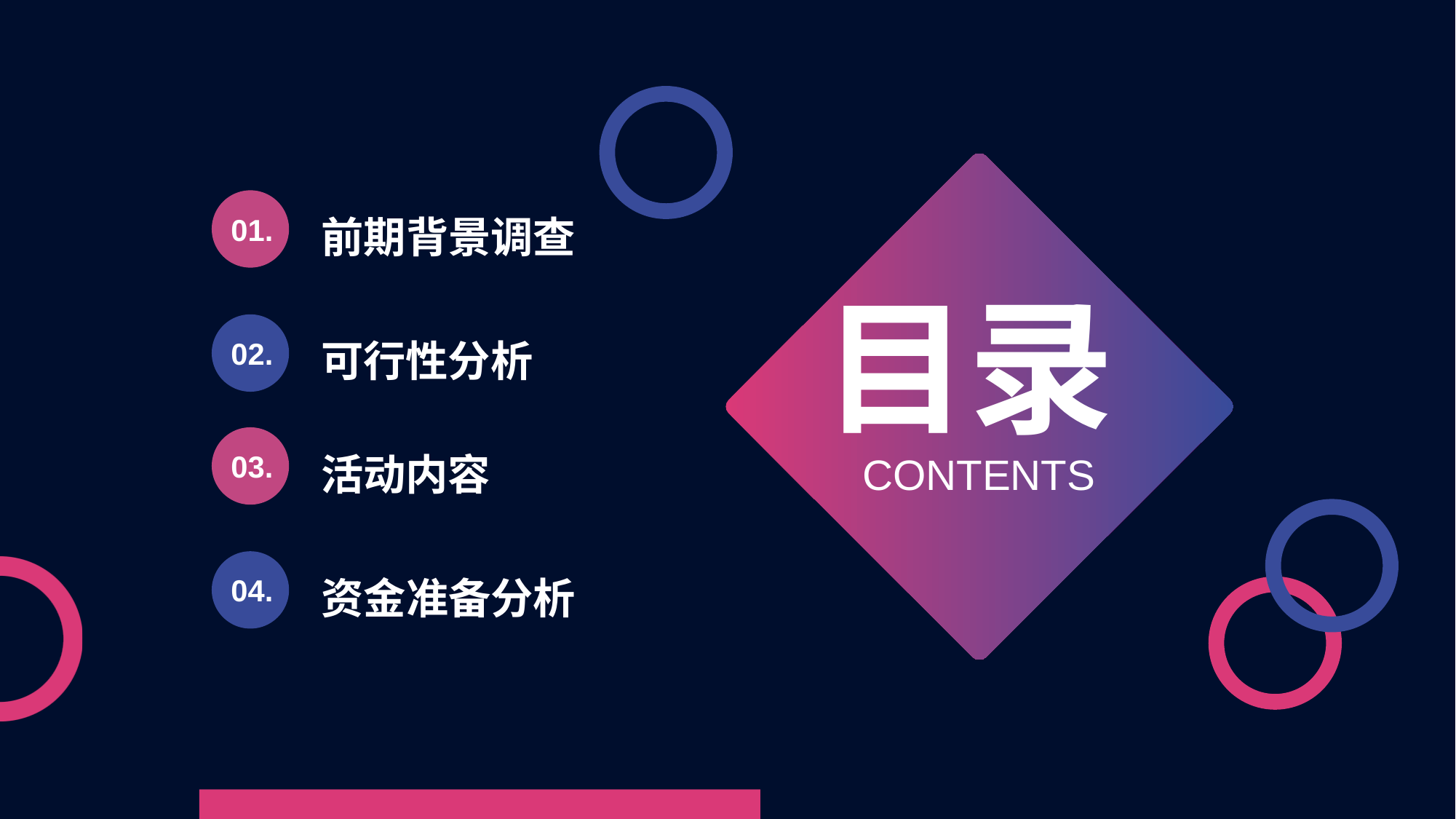

01.
前期背景调查
目录

02.
可行性分析

03.
活动内容
CONTENTS

04.
资金准备分析